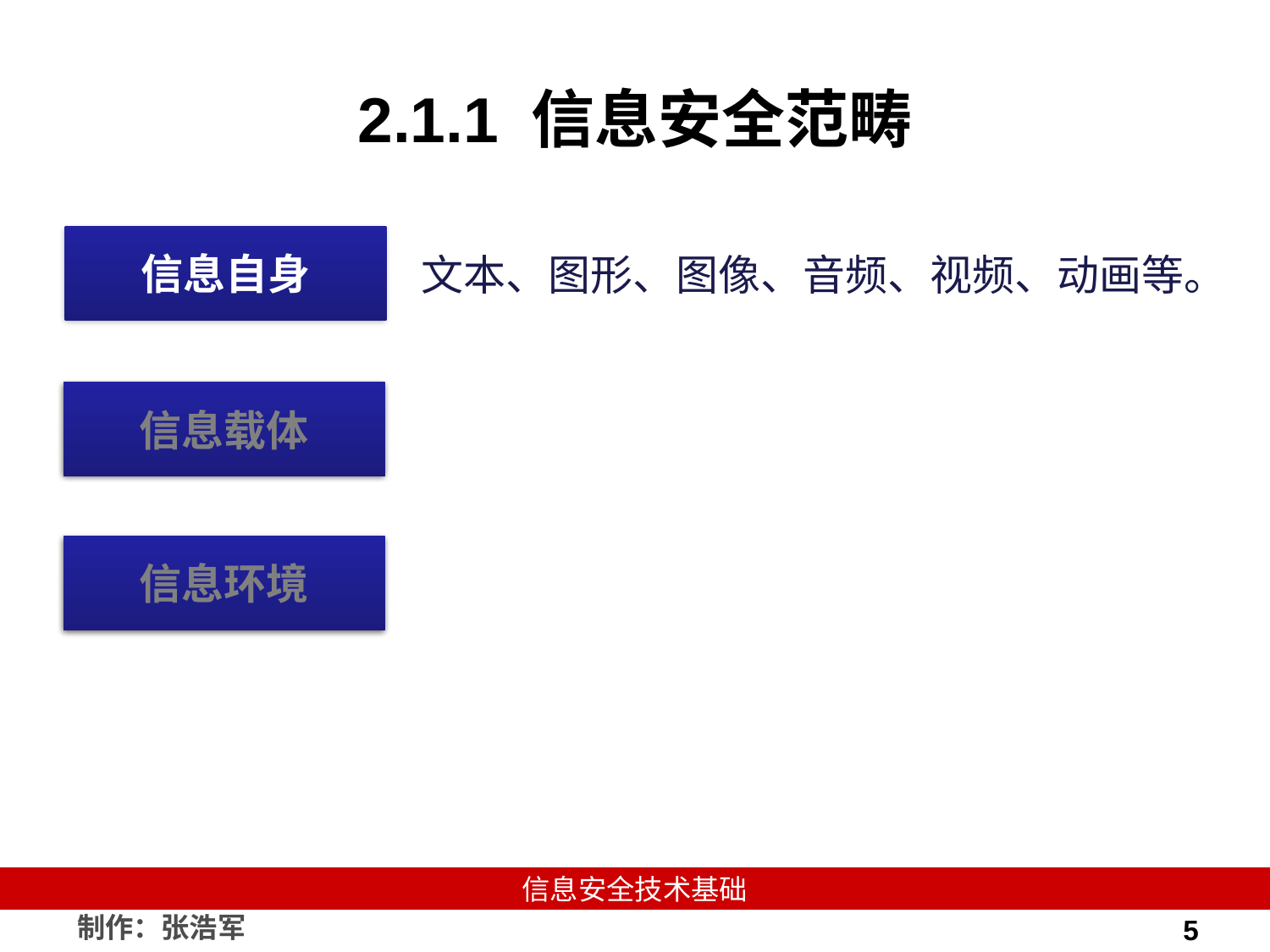

# 2.1.1 信息安全范畴
信息自身
文本、图形、图像、音频、视频、动画等。
信息载体
信息载体
信息环境
信息环境
5